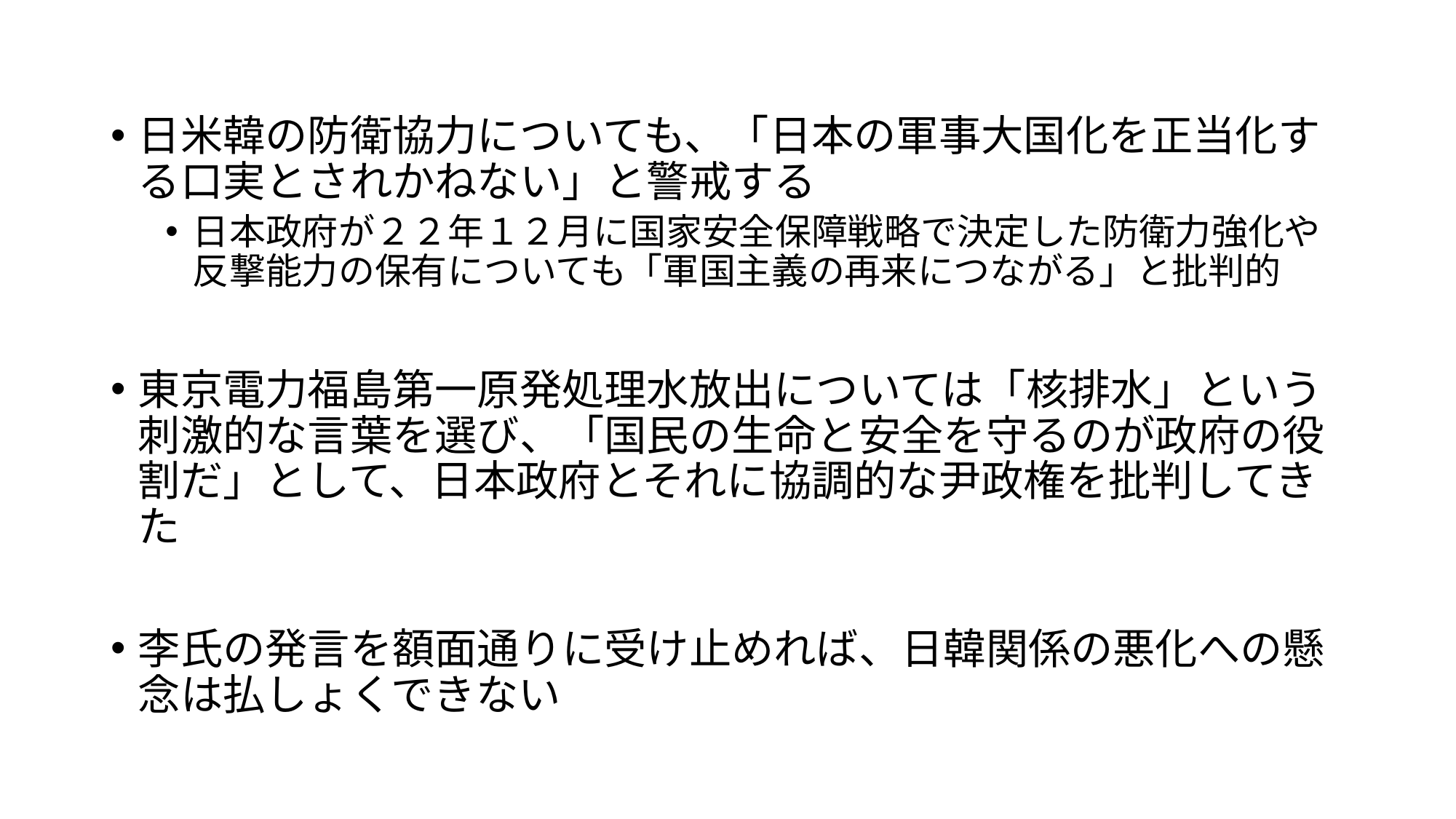

日米韓の防衛協力についても、「日本の軍事大国化を正当化する口実とされかねない」と警戒する
日本政府が２２年１２月に国家安全保障戦略で決定した防衛力強化や反撃能力の保有についても「軍国主義の再来につながる」と批判的

東京電力福島第一原発処理水放出については「核排水」という刺激的な言葉を選び、「国民の生命と安全を守るのが政府の役割だ」として、日本政府とそれに協調的な尹政権を批判してきた

李氏の発言を額面通りに受け止めれば、日韓関係の悪化への懸念は払しょくできない